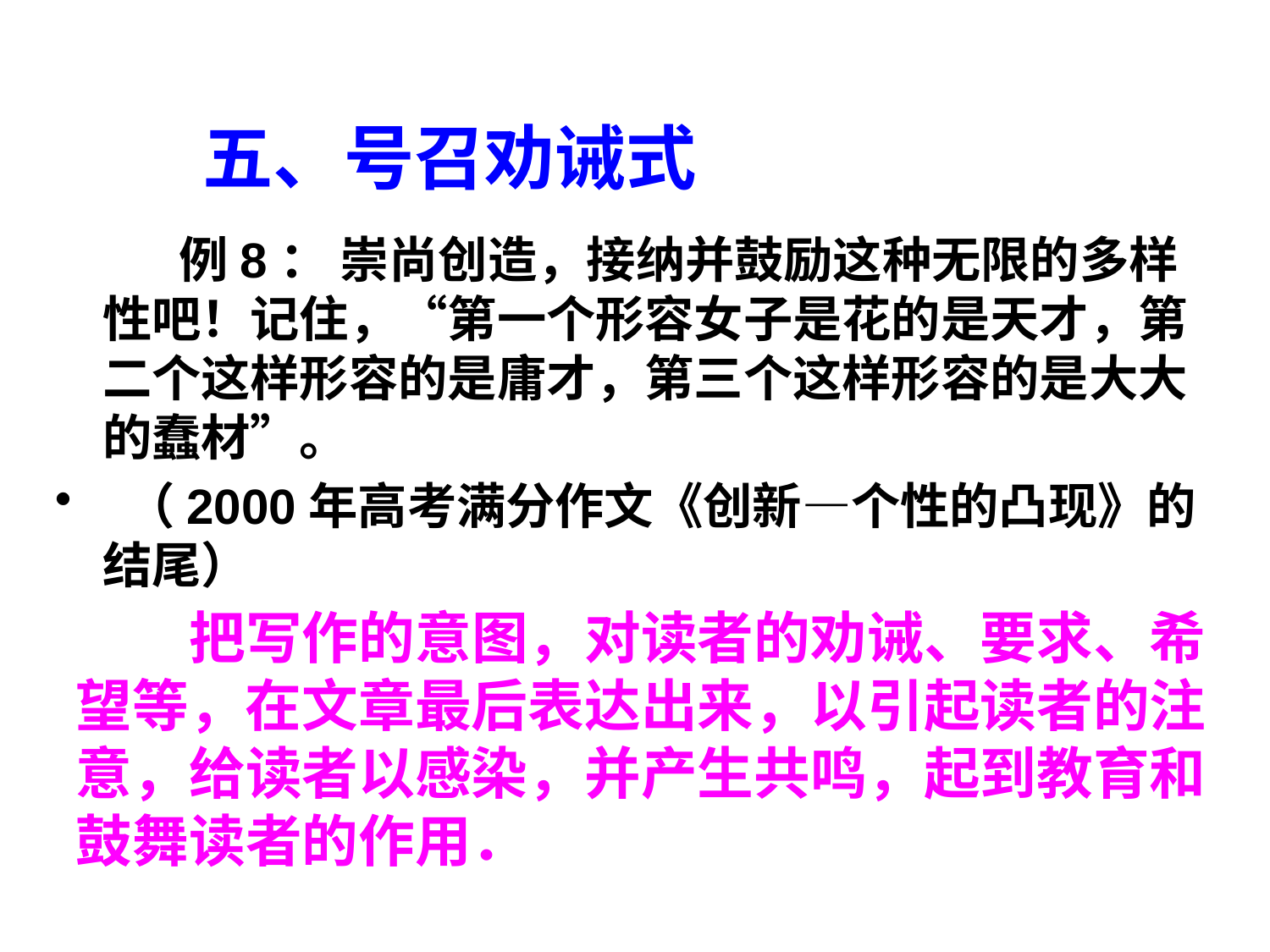

# 五、号召劝诫式
          例8： 崇尚创造，接纳并鼓励这种无限的多样性吧！记住，“第一个形容女子是花的是天才，第二个这样形容的是庸才，第三个这样形容的是大大的蠢材”。
 （2000年高考满分作文《创新—个性的凸现》的结尾）
　　把写作的意图，对读者的劝诫、要求、希望等，在文章最后表达出来，以引起读者的注意，给读者以感染，并产生共鸣，起到教育和鼓舞读者的作用．